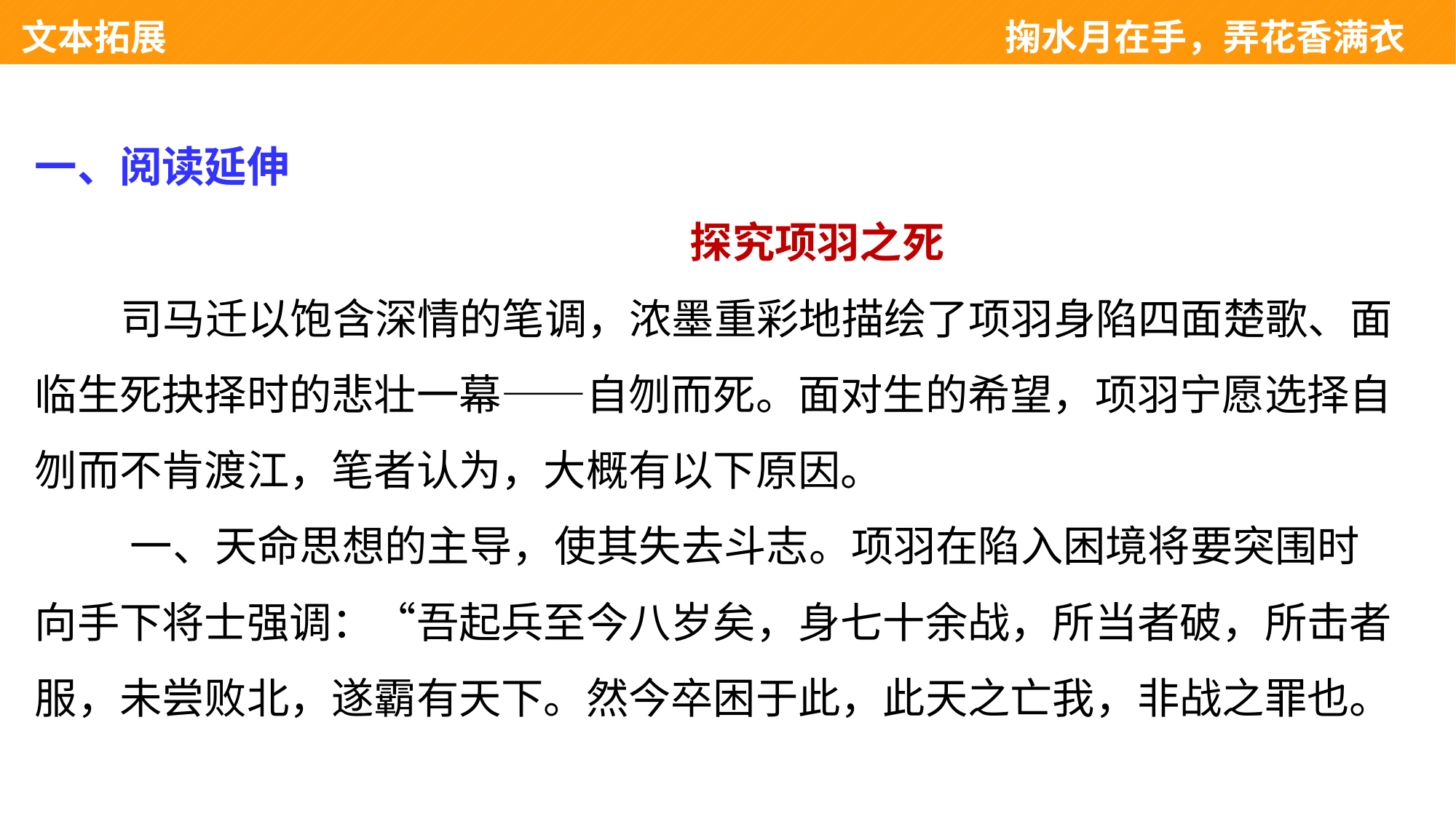

文本拓展　　　　　　　　　　　　　　　　　　　　　         掬水月在手，弄花香满衣
一、阅读延伸
					探究项羽之死
        司马迁以饱含深情的笔调，浓墨重彩地描绘了项羽身陷四面楚歌、面临生死抉择时的悲壮一幕——自刎而死。面对生的希望，项羽宁愿选择自刎而不肯渡江，笔者认为，大概有以下原因。
         一、天命思想的主导，使其失去斗志。项羽在陷入困境将要突围时向手下将士强调：“吾起兵至今八岁矣，身七十余战，所当者破，所击者服，未尝败北，遂霸有天下。然今卒困于此，此天之亡我，非战之罪也。